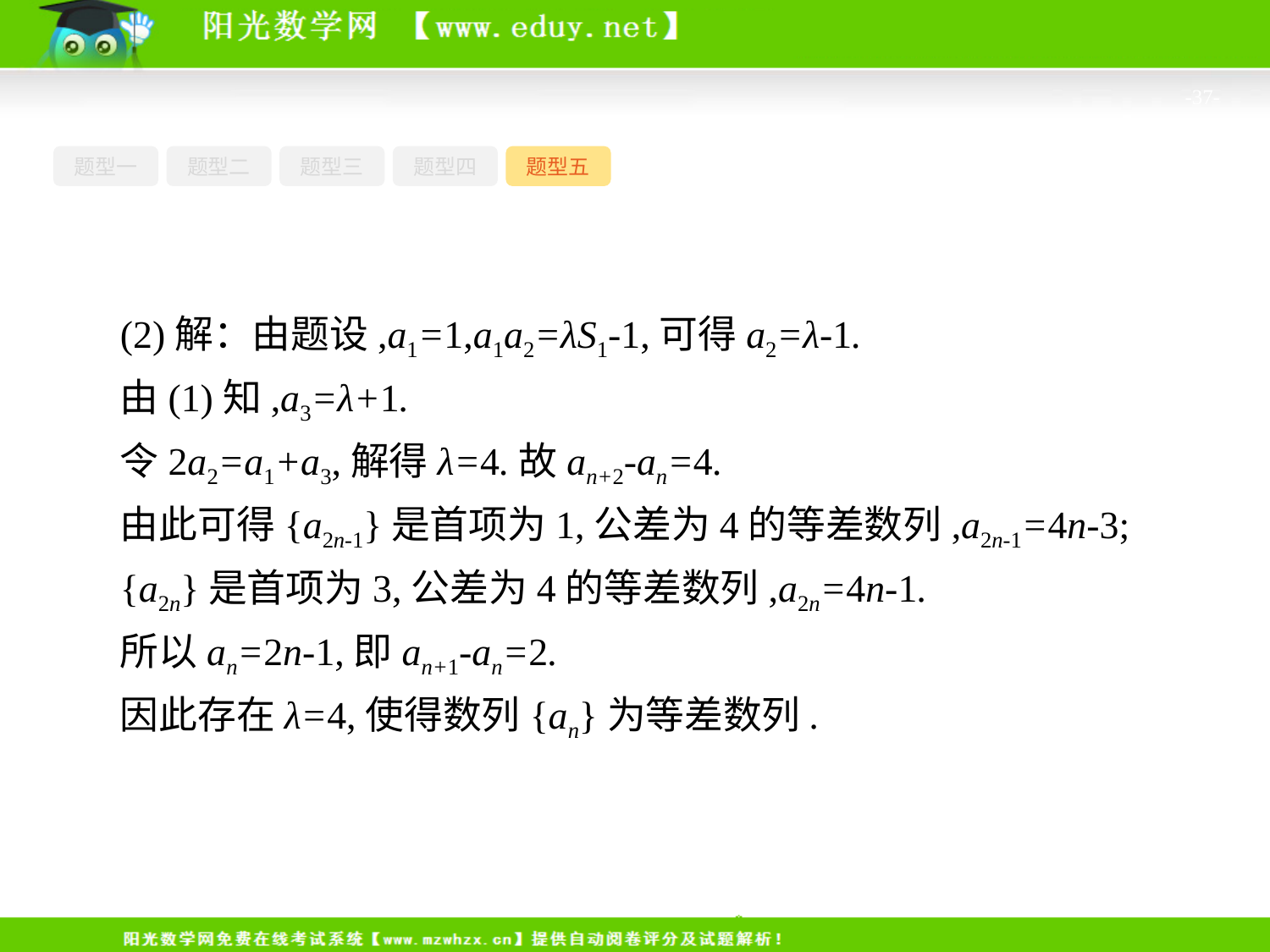

-37-
题型一
题型二
题型三
题型四
题型五
(2)解：由题设,a1=1,a1a2=λS1-1,可得a2=λ-1.
由(1)知,a3=λ+1.
令2a2=a1+a3,解得λ=4.故an+2-an=4.
由此可得{a2n-1}是首项为1,公差为4的等差数列,a2n-1=4n-3;
{a2n}是首项为3,公差为4的等差数列,a2n=4n-1.
所以an=2n-1,即an+1-an=2.
因此存在λ=4,使得数列{an}为等差数列.